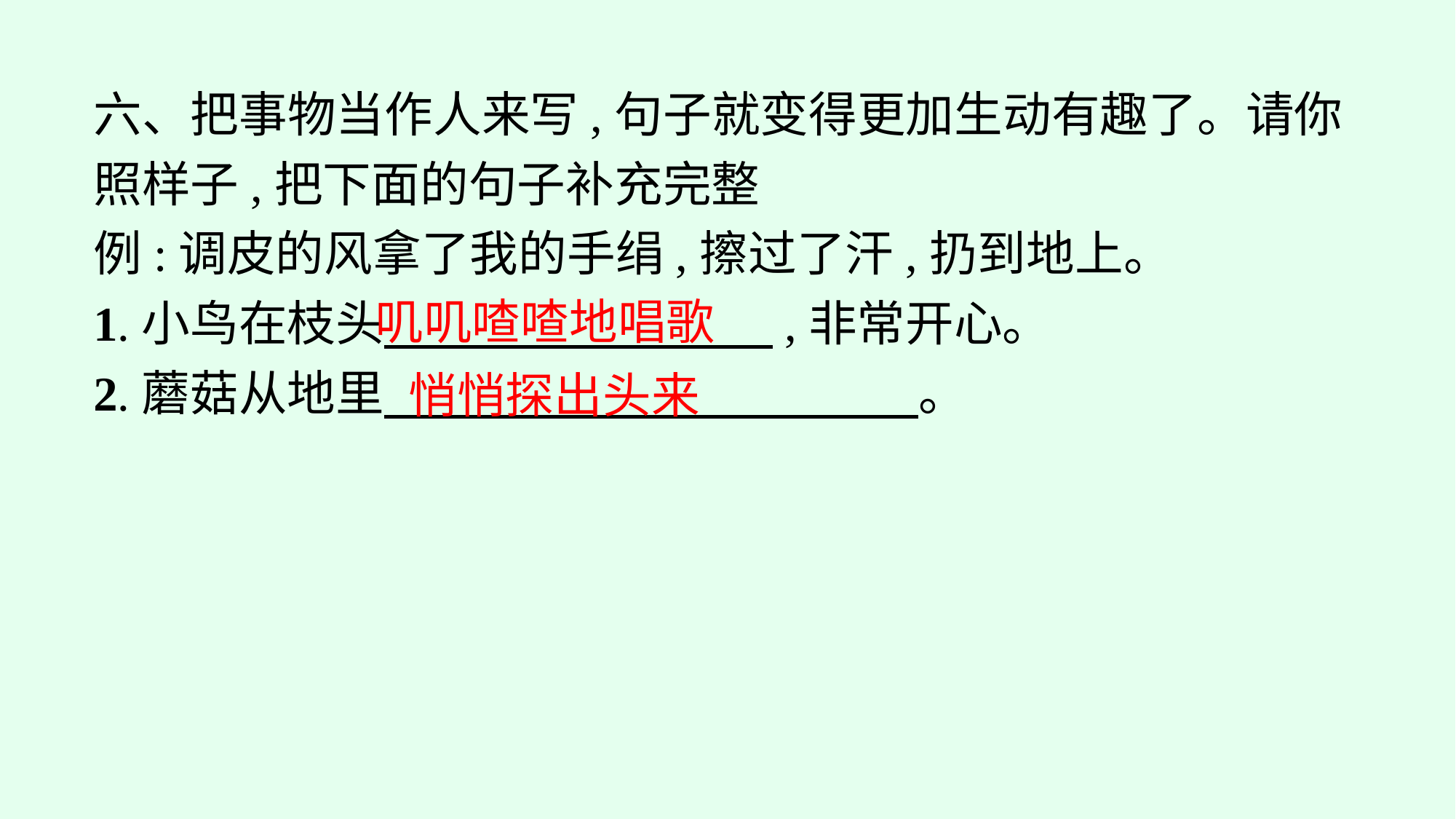

六、把事物当作人来写,句子就变得更加生动有趣了。请你照样子,把下面的句子补充完整
例:调皮的风拿了我的手绢,擦过了汗,扔到地上。
1.小鸟在枝头　　　　　　　　,非常开心。
2.蘑菇从地里　　　　　　　　　　　。
叽叽喳喳地唱歌
悄悄探出头来